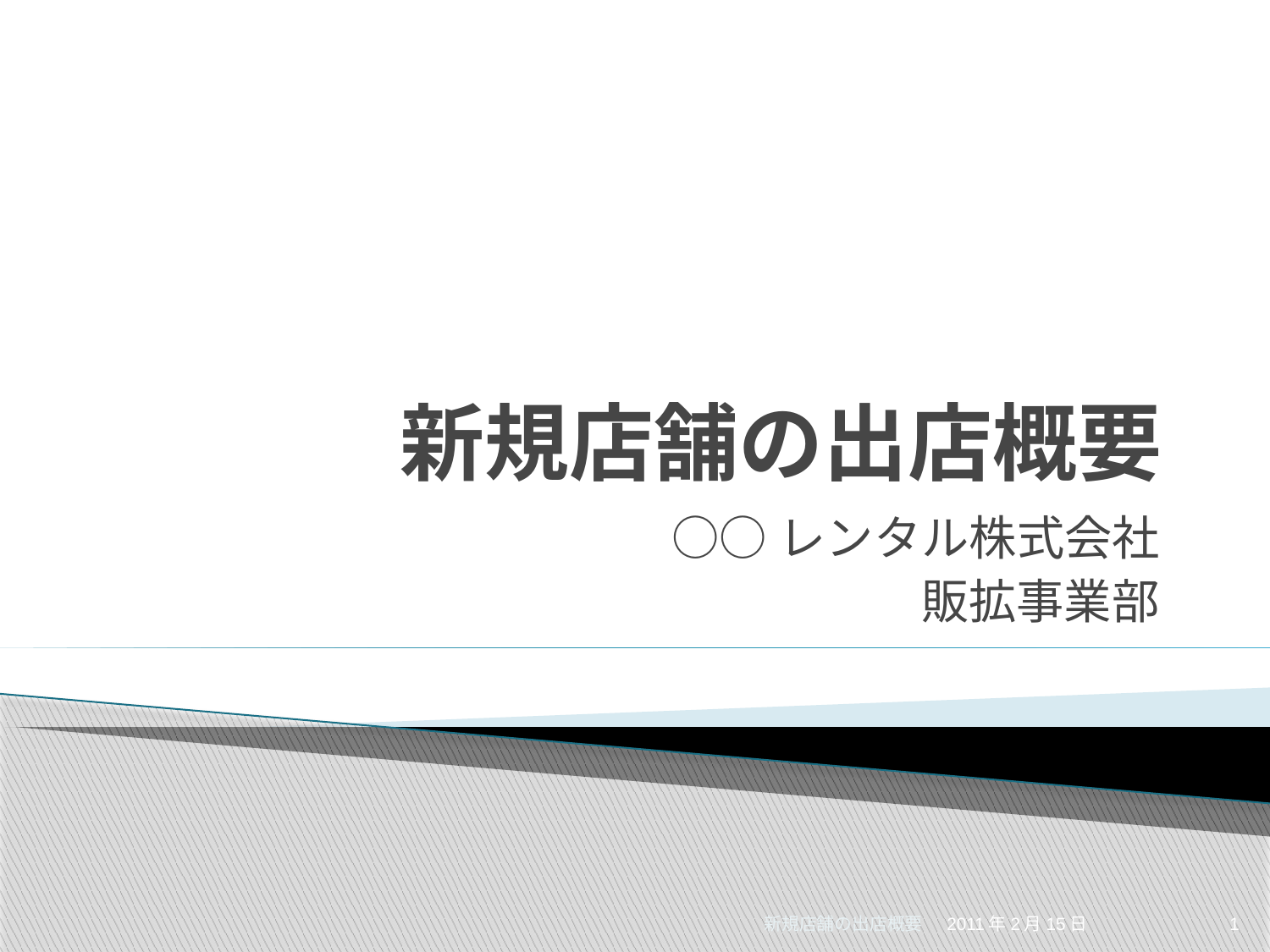

# 新規店舗の出店概要
○○レンタル株式会社
販拡事業部
新規店舗の出店概要
2011年2月15日
1